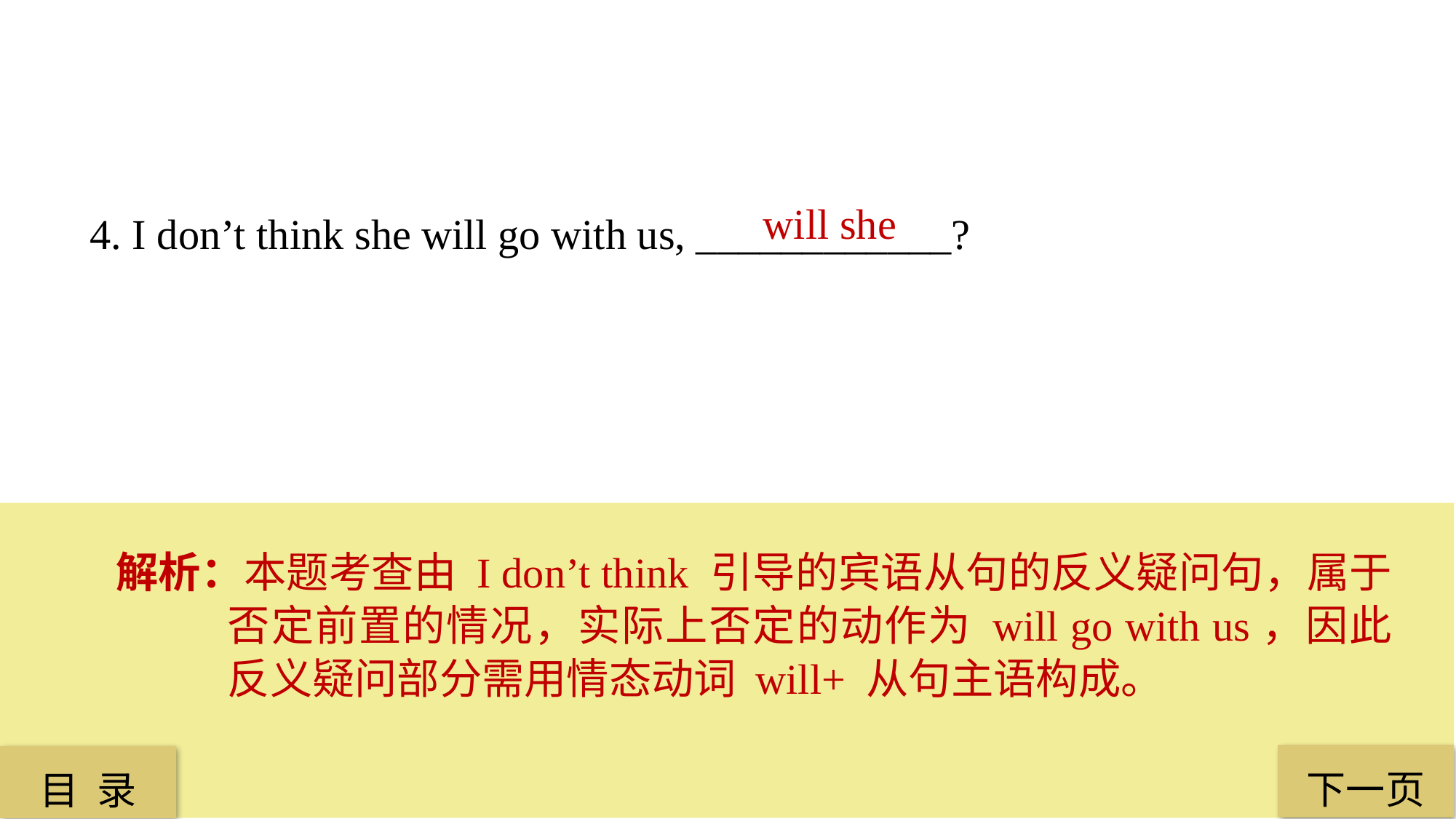

will she
4. I don’t think she will go with us, ____________?
解析：本题考查由 I don’t think 引导的宾语从句的反义疑问句，属于否定前置的情况，实际上否定的动作为 will go with us，因此反义疑问部分需用情态动词 will+ 从句主语构成。